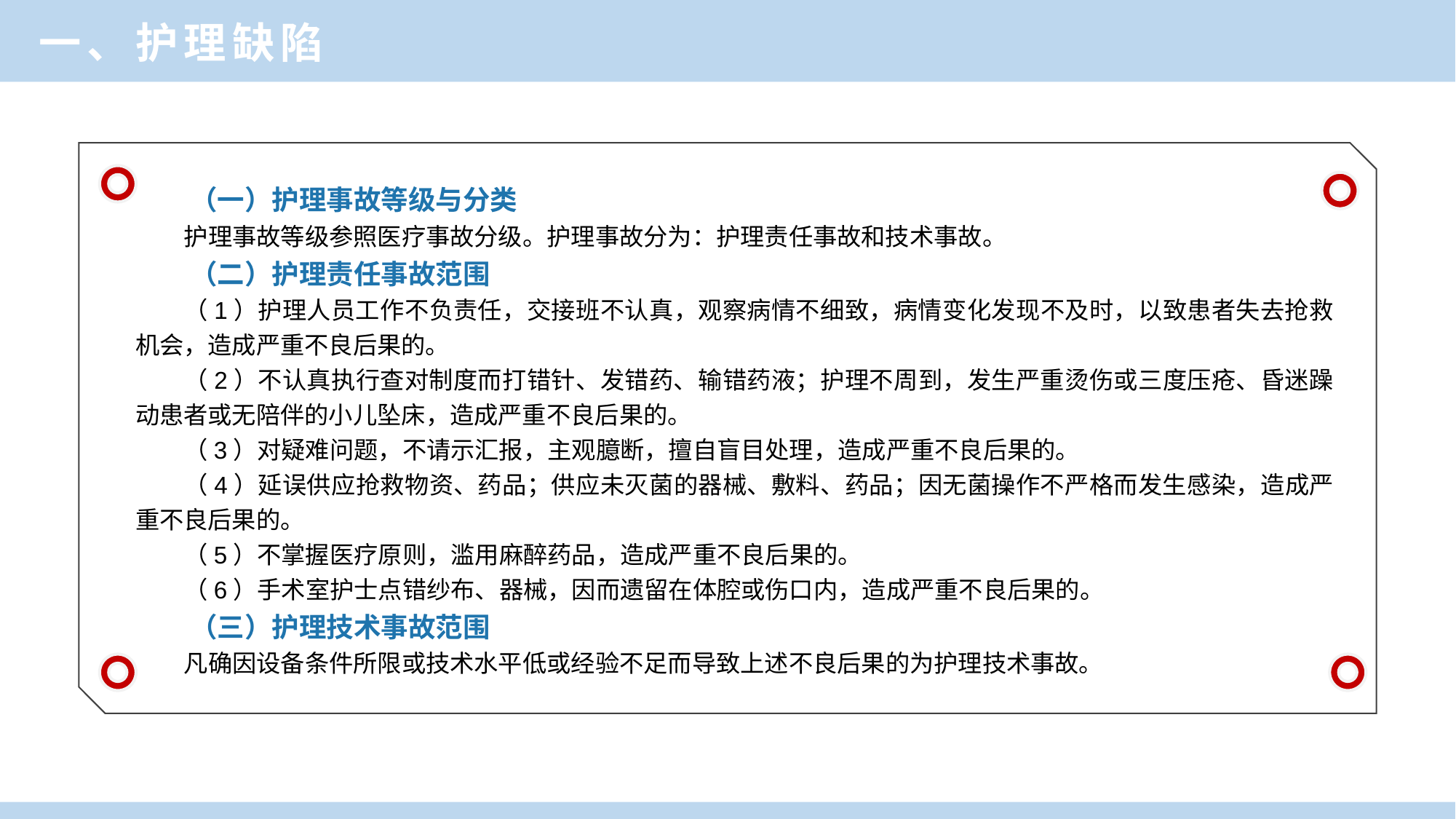

一、护理缺陷

（一）护理事故等级与分类
护理事故等级参照医疗事故分级。护理事故分为：护理责任事故和技术事故。
（二）护理责任事故范围
（1）护理人员工作不负责任，交接班不认真，观察病情不细致，病情变化发现不及时，以致患者失去抢救机会，造成严重不良后果的。
（2）不认真执行查对制度而打错针、发错药、输错药液；护理不周到，发生严重烫伤或三度压疮、昏迷躁动患者或无陪伴的小儿坠床，造成严重不良后果的。
（3）对疑难问题，不请示汇报，主观臆断，擅自盲目处理，造成严重不良后果的。
（4）延误供应抢救物资、药品；供应未灭菌的器械、敷料、药品；因无菌操作不严格而发生感染，造成严重不良后果的。
（5）不掌握医疗原则，滥用麻醉药品，造成严重不良后果的。
（6）手术室护士点错纱布、器械，因而遗留在体腔或伤口内，造成严重不良后果的。
（三）护理技术事故范围
凡确因设备条件所限或技术水平低或经验不足而导致上述不良后果的为护理技术事故。